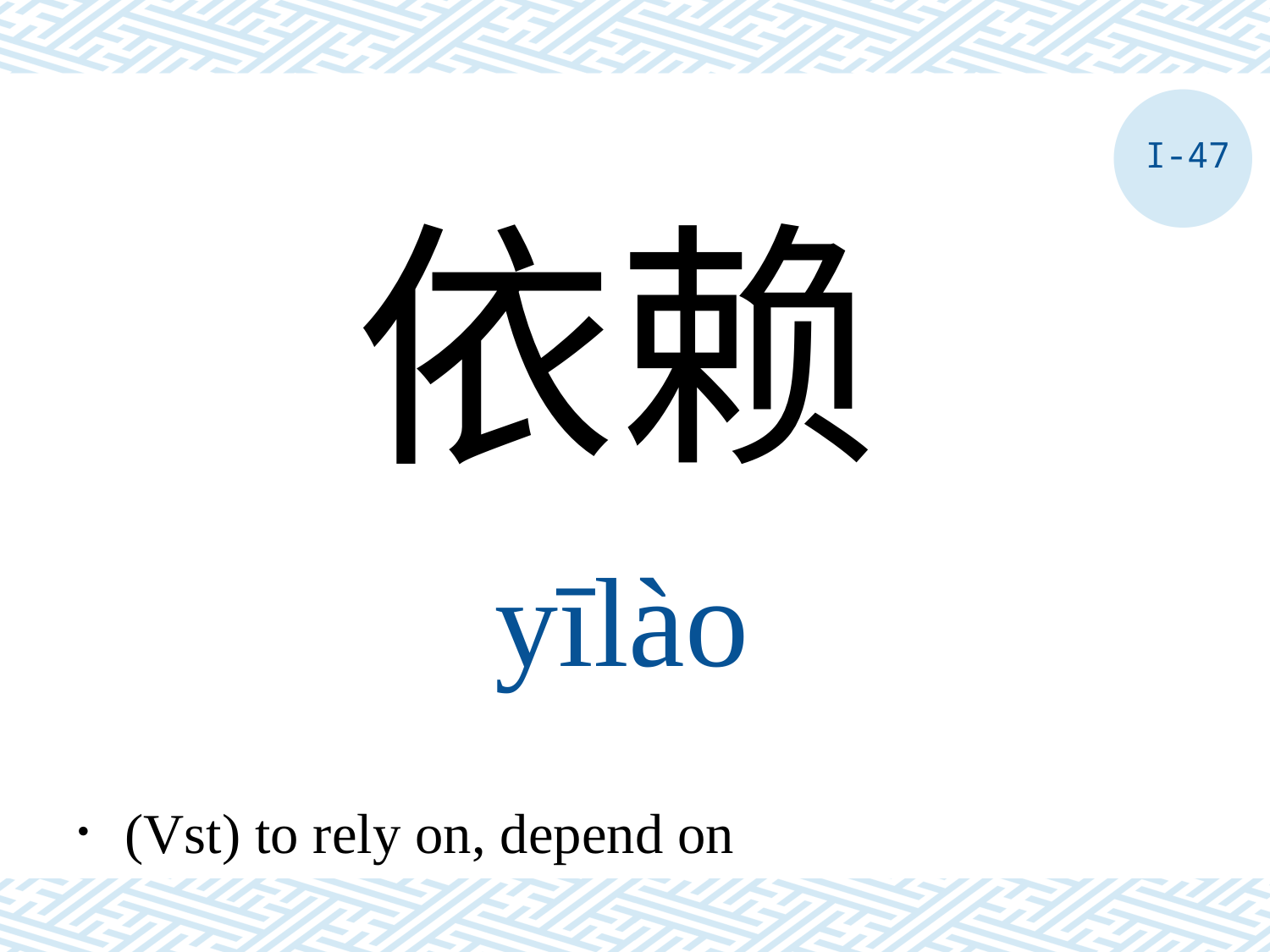

I-47

依赖
yīlào
．(Vst) to rely on, depend on